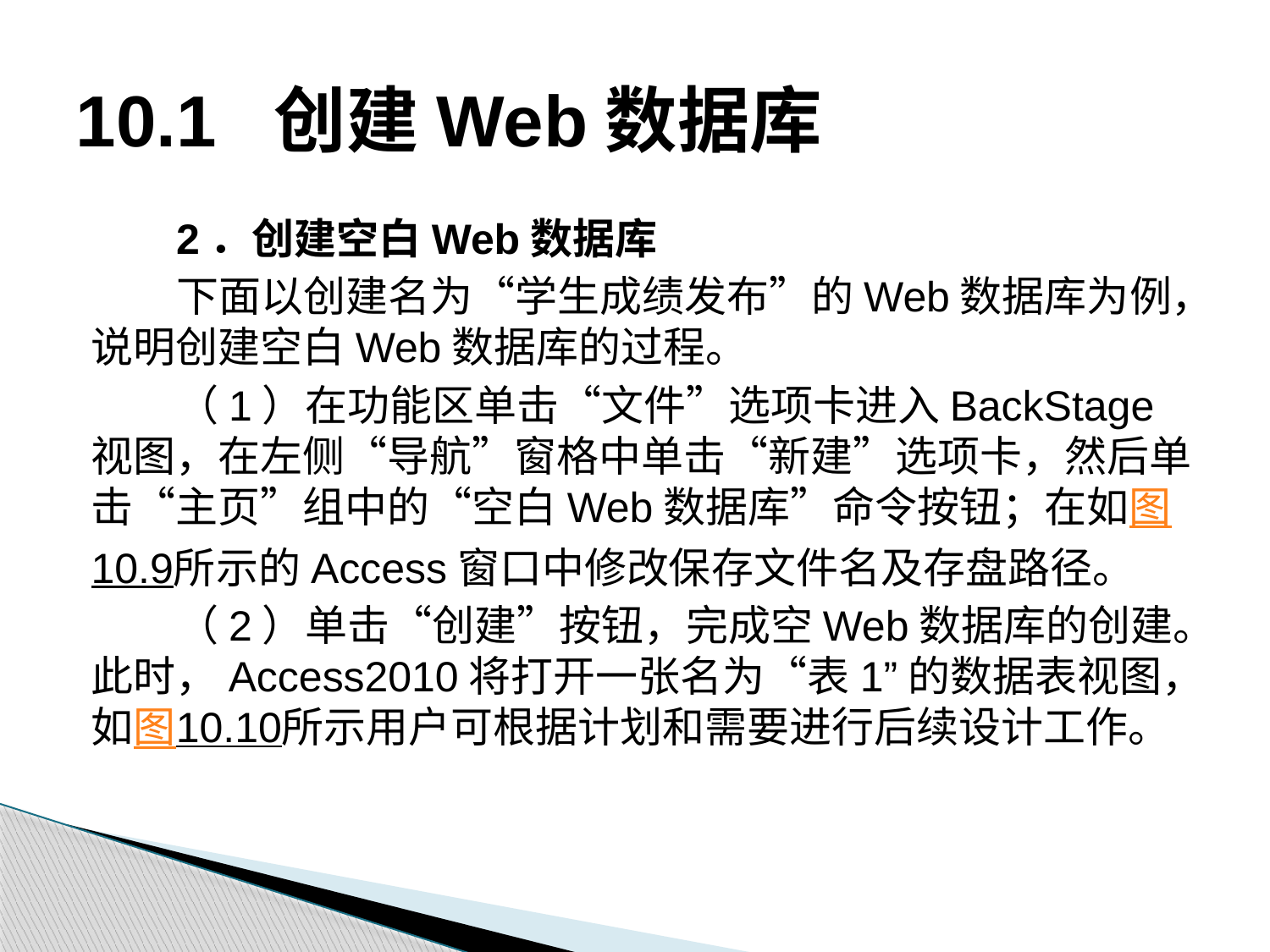

# 10.1  创建Web数据库
2．创建空白Web数据库
下面以创建名为“学生成绩发布”的Web数据库为例，说明创建空白Web数据库的过程。
（1）在功能区单击“文件”选项卡进入BackStage视图，在左侧“导航”窗格中单击“新建”选项卡，然后单击“主页”组中的“空白Web数据库”命令按钮；在如图10.9所示的Access窗口中修改保存文件名及存盘路径。
（2）单击“创建”按钮，完成空Web数据库的创建。此时，Access2010将打开一张名为“表1”的数据表视图，如图10.10所示用户可根据计划和需要进行后续设计工作。